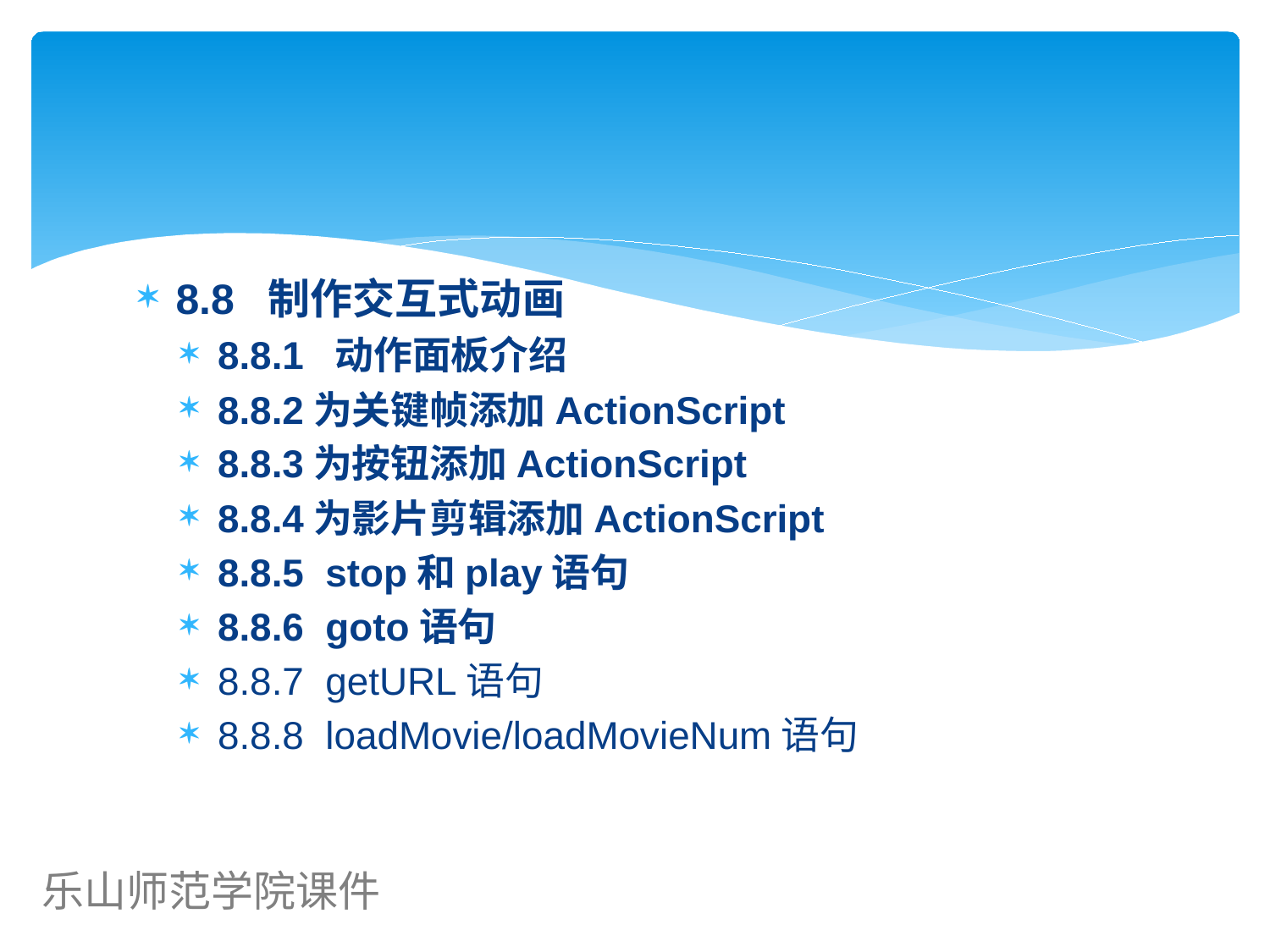

8.8  制作交互式动画
8.8.1  动作面板介绍
8.8.2为关键帧添加ActionScript
8.8.3为按钮添加ActionScript
8.8.4为影片剪辑添加ActionScript
8.8.5  stop和play语句
8.8.6  goto语句
8.8.7  getURL语句
8.8.8  loadMovie/loadMovieNum语句